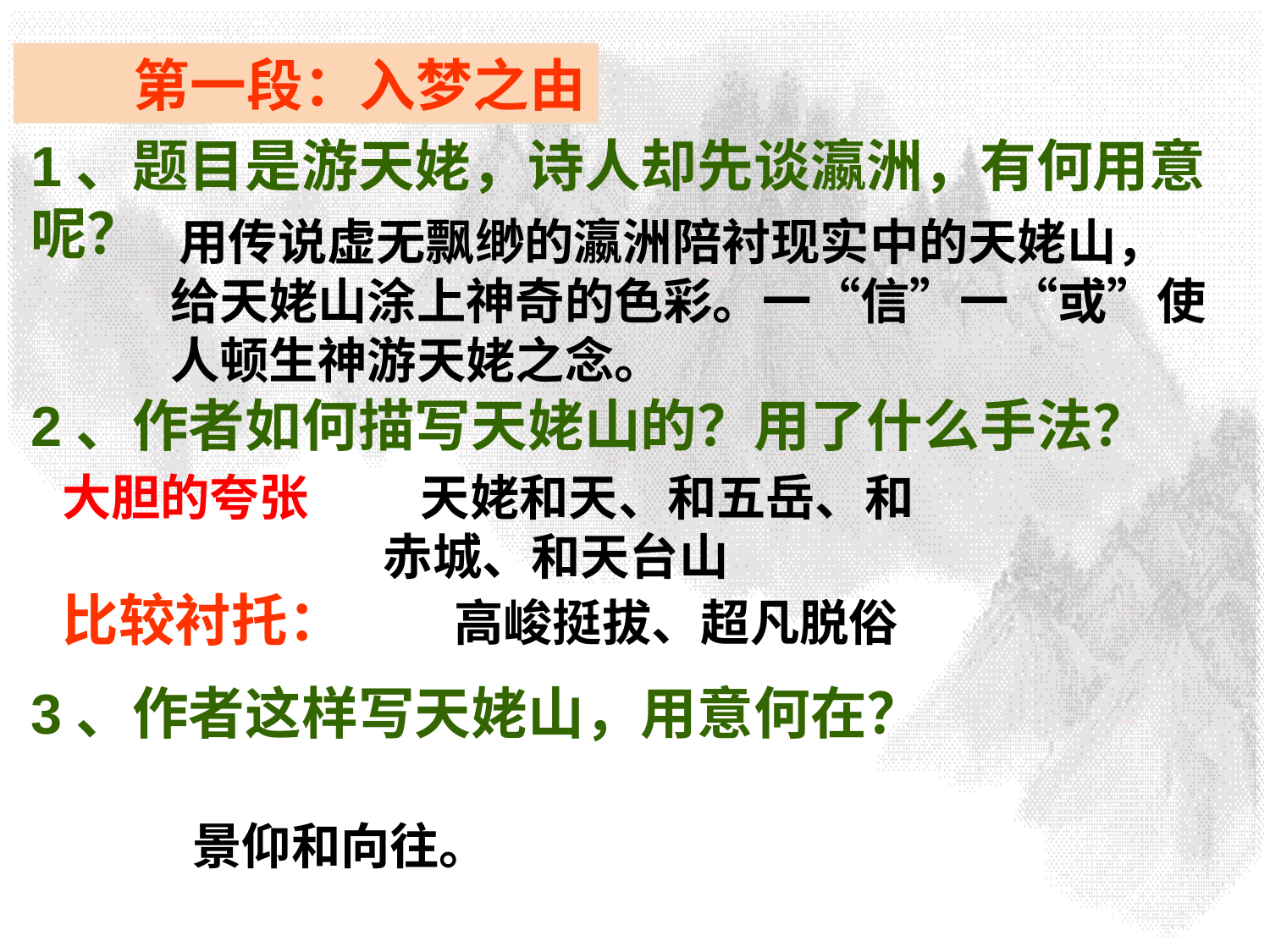

第一段：入梦之由
1、题目是游天姥，诗人却先谈瀛洲，有何用意呢？

2、作者如何描写天姥山的？用了什么手法？

3、作者这样写天姥山，用意何在？

    用传说虚无飘缈的瀛洲陪衬现实中的天姥山，给天姥山涂上神奇的色彩。一“信”一“或”使人顿生神游天姥之念。
大胆的夸张          天姥和天、和五岳、和  			      赤城、和天台山
比较衬托： 	 高峻挺拔、超凡脱俗

景仰和向往。